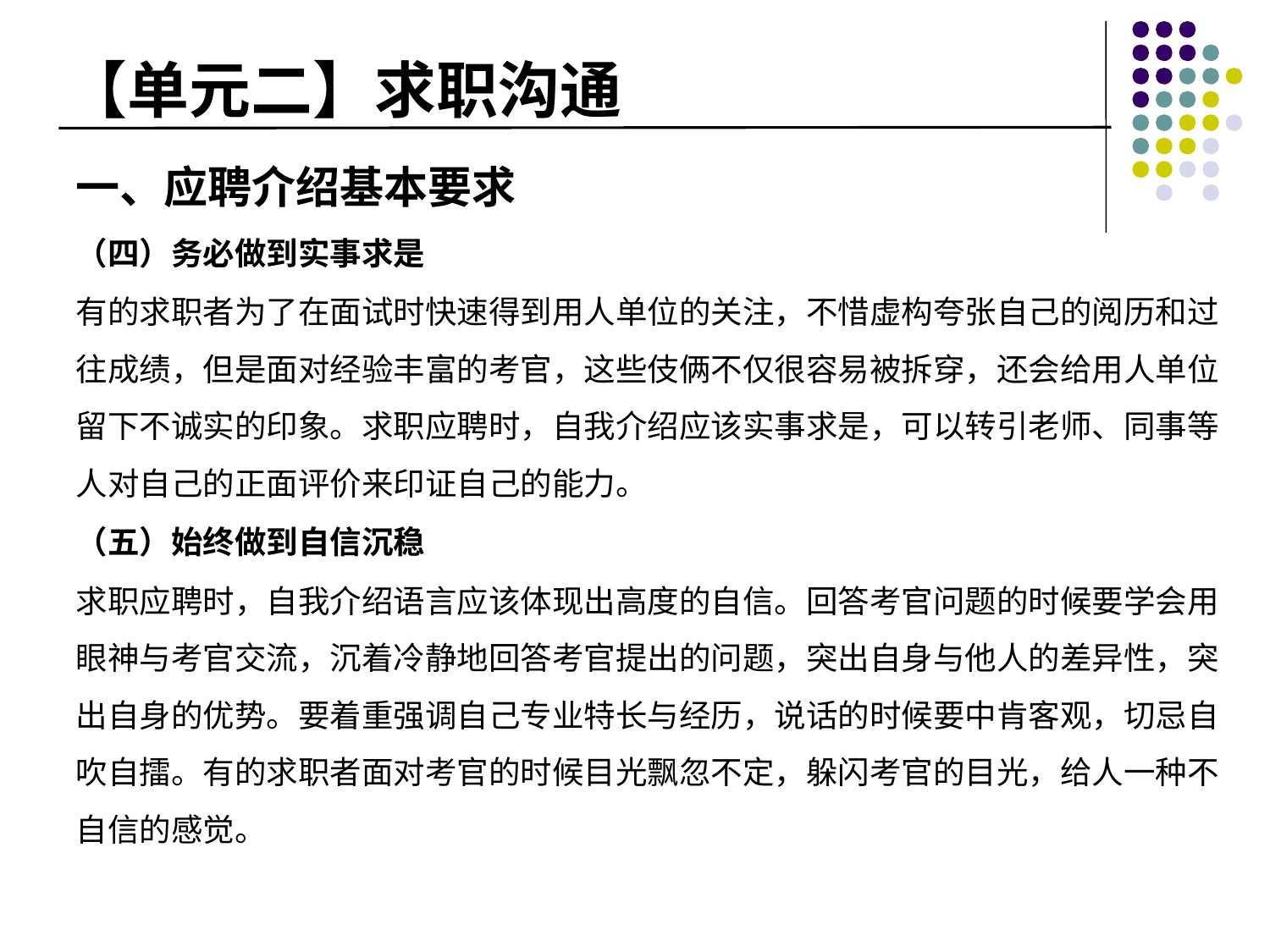

# 【单元二】求职沟通
一、应聘介绍基本要求
（四）务必做到实事求是
有的求职者为了在面试时快速得到用人单位的关注，不惜虚构夸张自己的阅历和过往成绩，但是面对经验丰富的考官，这些伎俩不仅很容易被拆穿，还会给用人单位留下不诚实的印象。求职应聘时，自我介绍应该实事求是，可以转引老师、同事等人对自己的正面评价来印证自己的能力。
（五）始终做到自信沉稳
求职应聘时，自我介绍语言应该体现出高度的自信。回答考官问题的时候要学会用眼神与考官交流，沉着冷静地回答考官提出的问题，突出自身与他人的差异性，突出自身的优势。要着重强调自己专业特长与经历，说话的时候要中肯客观，切忌自吹自擂。有的求职者面对考官的时候目光飘忽不定，躲闪考官的目光，给人一种不自信的感觉。